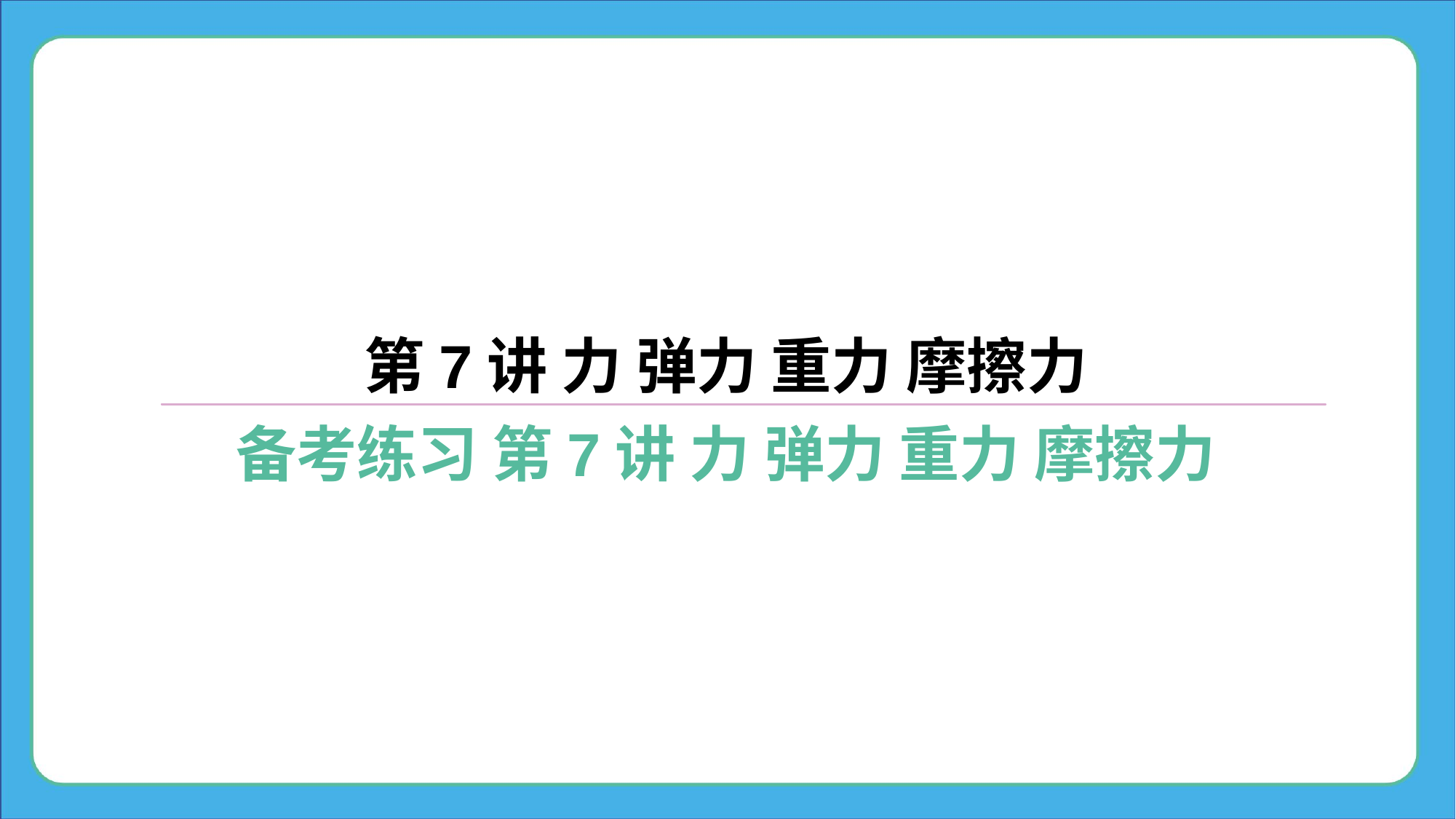

第7讲 力 弹力 重力 摩擦力
备考练习 第7讲 力 弹力 重力 摩擦力